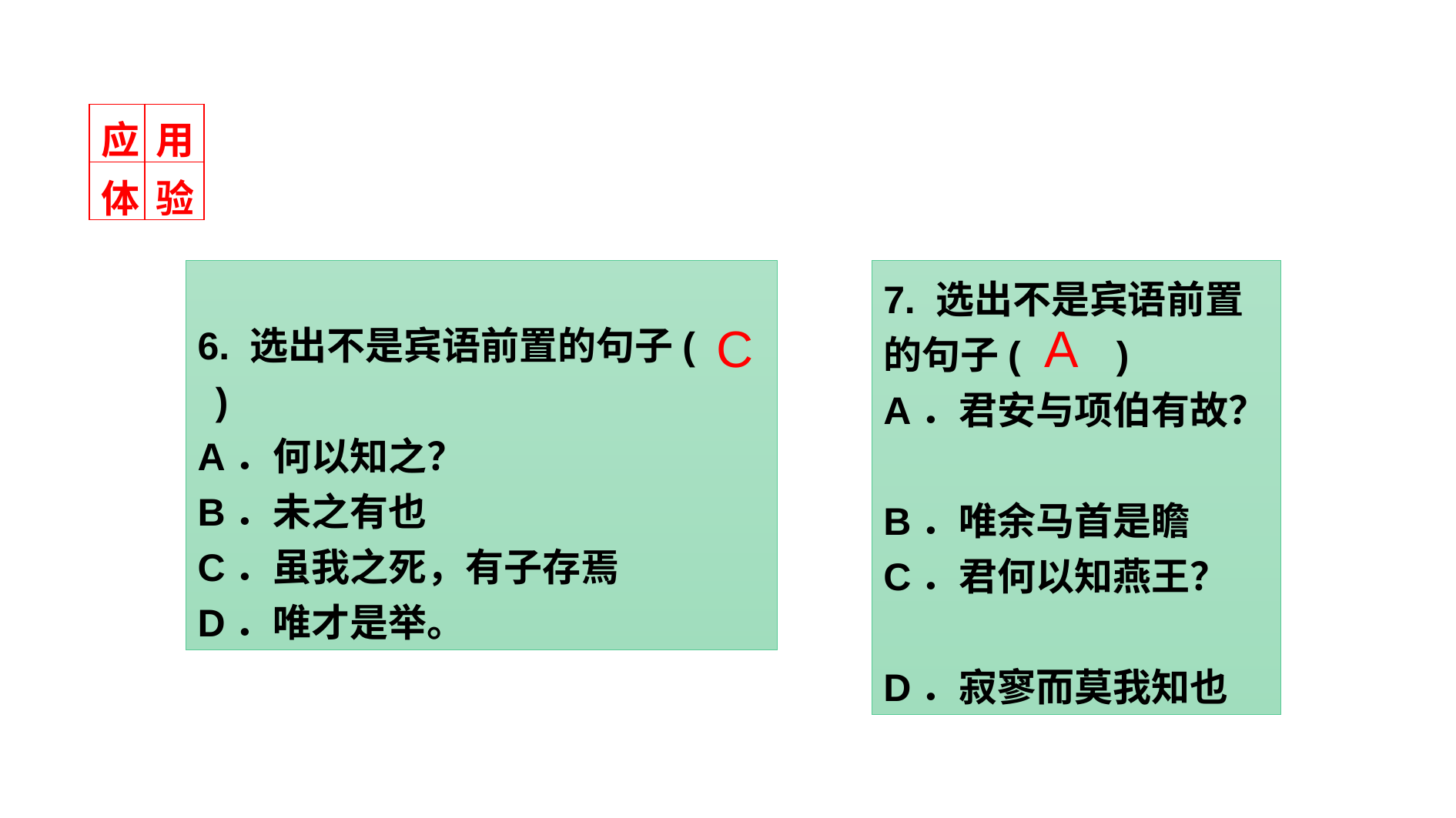

| 应 | 用 |
| --- | --- |
| 体 | 验 |

6. 选出不是宾语前置的句子(　 )
A．何以知之？
B．未之有也
C．虽我之死，有子存焉
D．唯才是举。
7. 选出不是宾语前置的句子(　　)
A．君安与项伯有故？
B．唯余马首是瞻
C．君何以知燕王？
D．寂寥而莫我知也
C
A